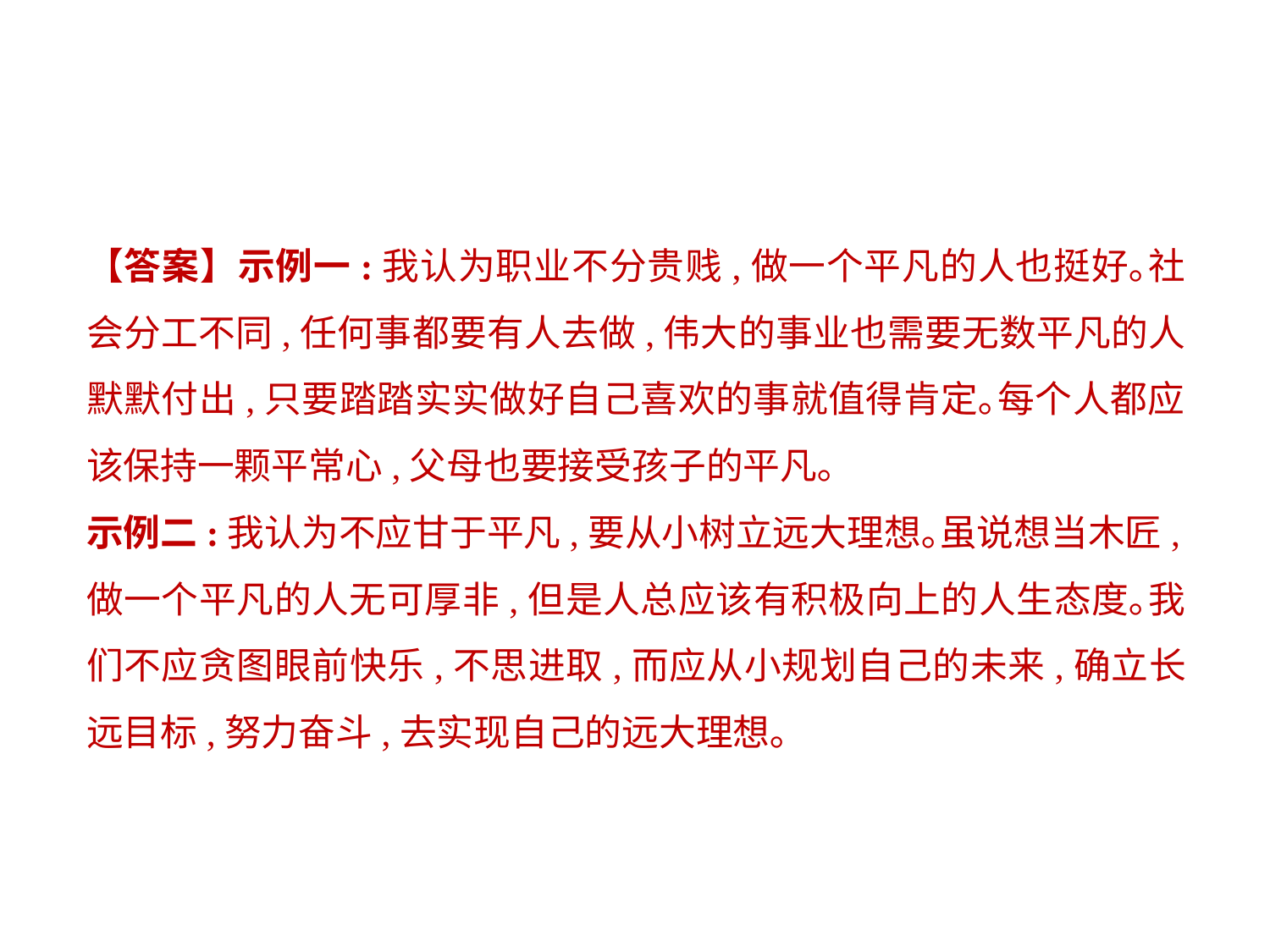

【答案】示例一:我认为职业不分贵贱,做一个平凡的人也挺好｡社会分工不同,任何事都要有人去做,伟大的事业也需要无数平凡的人默默付出,只要踏踏实实做好自己喜欢的事就值得肯定｡每个人都应该保持一颗平常心,父母也要接受孩子的平凡｡
示例二:我认为不应甘于平凡,要从小树立远大理想｡虽说想当木匠,做一个平凡的人无可厚非,但是人总应该有积极向上的人生态度｡我们不应贪图眼前快乐,不思进取,而应从小规划自己的未来,确立长远目标,努力奋斗,去实现自己的远大理想｡